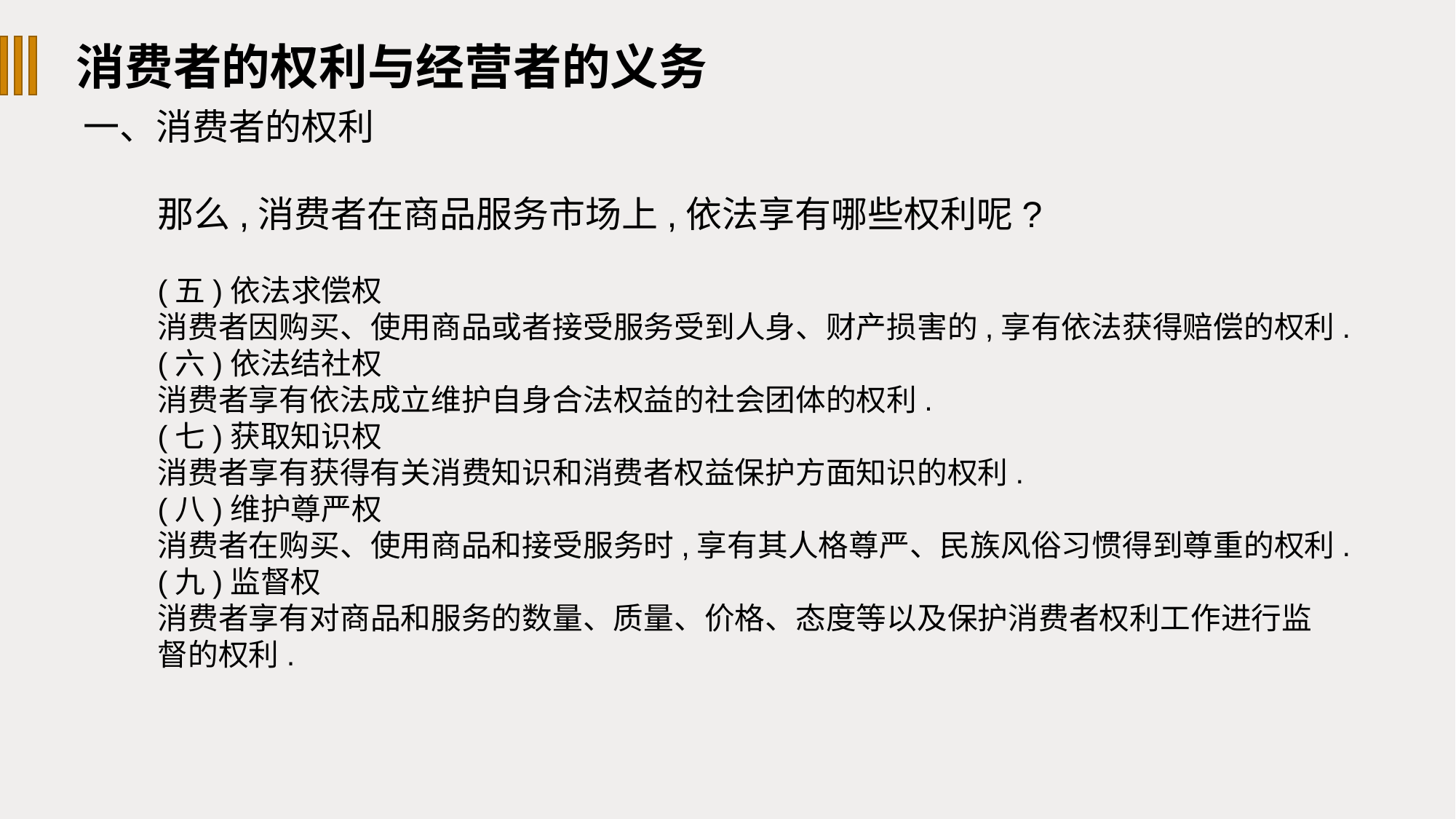

消费者的权利与经营者的义务

一、消费者的权利

那么,消费者在商品服务市场上,依法享有哪些权利呢?

(五)依法求偿权
消费者因购买、使用商品或者接受服务受到人身、财产损害的,享有依法获得赔偿的权利.
(六)依法结社权
消费者享有依法成立维护自身合法权益的社会团体的权利.
(七)获取知识权
消费者享有获得有关消费知识和消费者权益保护方面知识的权利.
(八)维护尊严权
消费者在购买、使用商品和接受服务时,享有其人格尊严、民族风俗习惯得到尊重的权利.
(九)监督权
消费者享有对商品和服务的数量、质量、价格、态度等以及保护消费者权利工作进行监
督的权利.